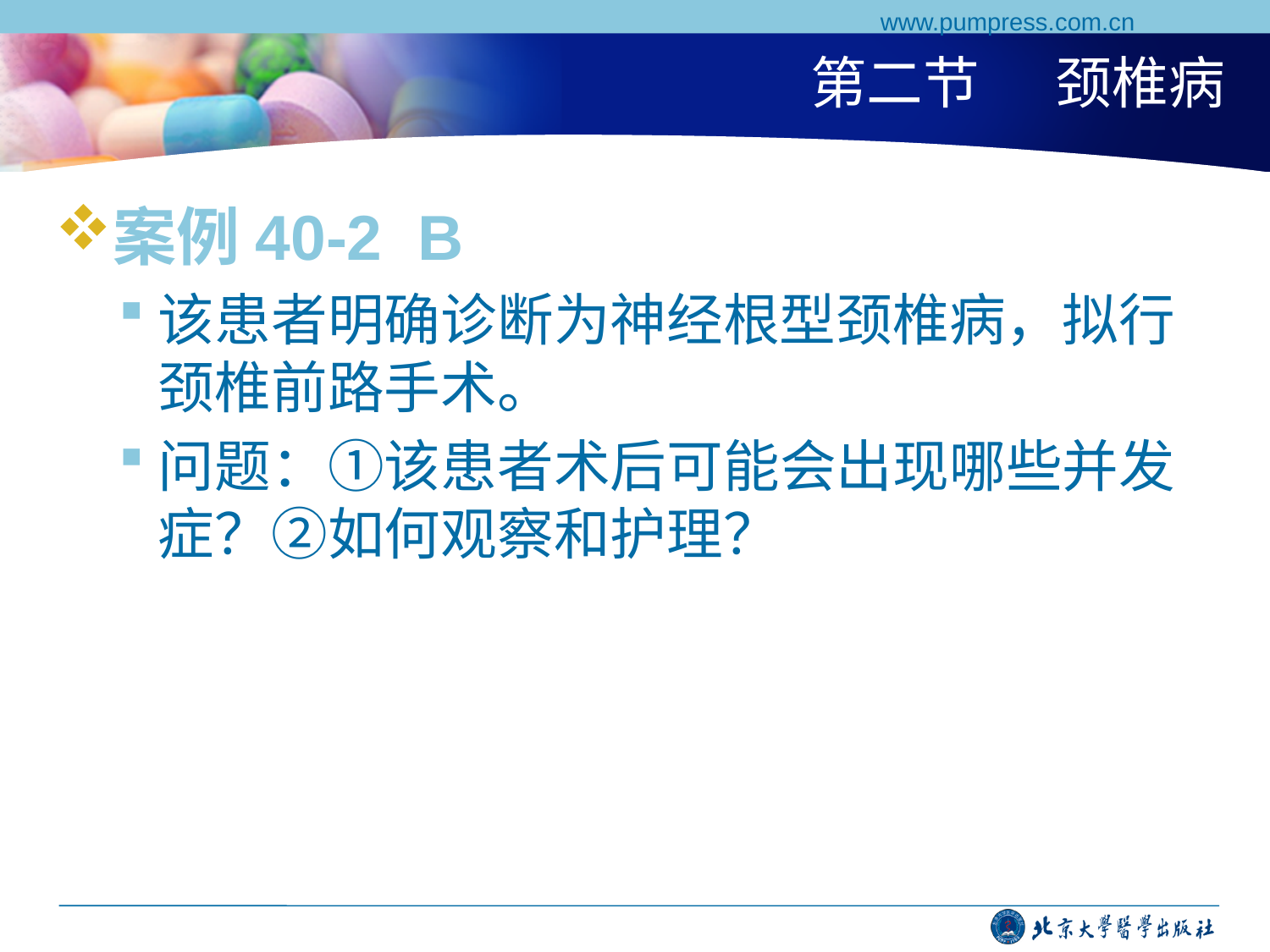

www.pumpress.com.cn
# 第二节      颈椎病
案例40-2  B
该患者明确诊断为神经根型颈椎病，拟行颈椎前路手术。
问题：①该患者术后可能会出现哪些并发症？②如何观察和护理？